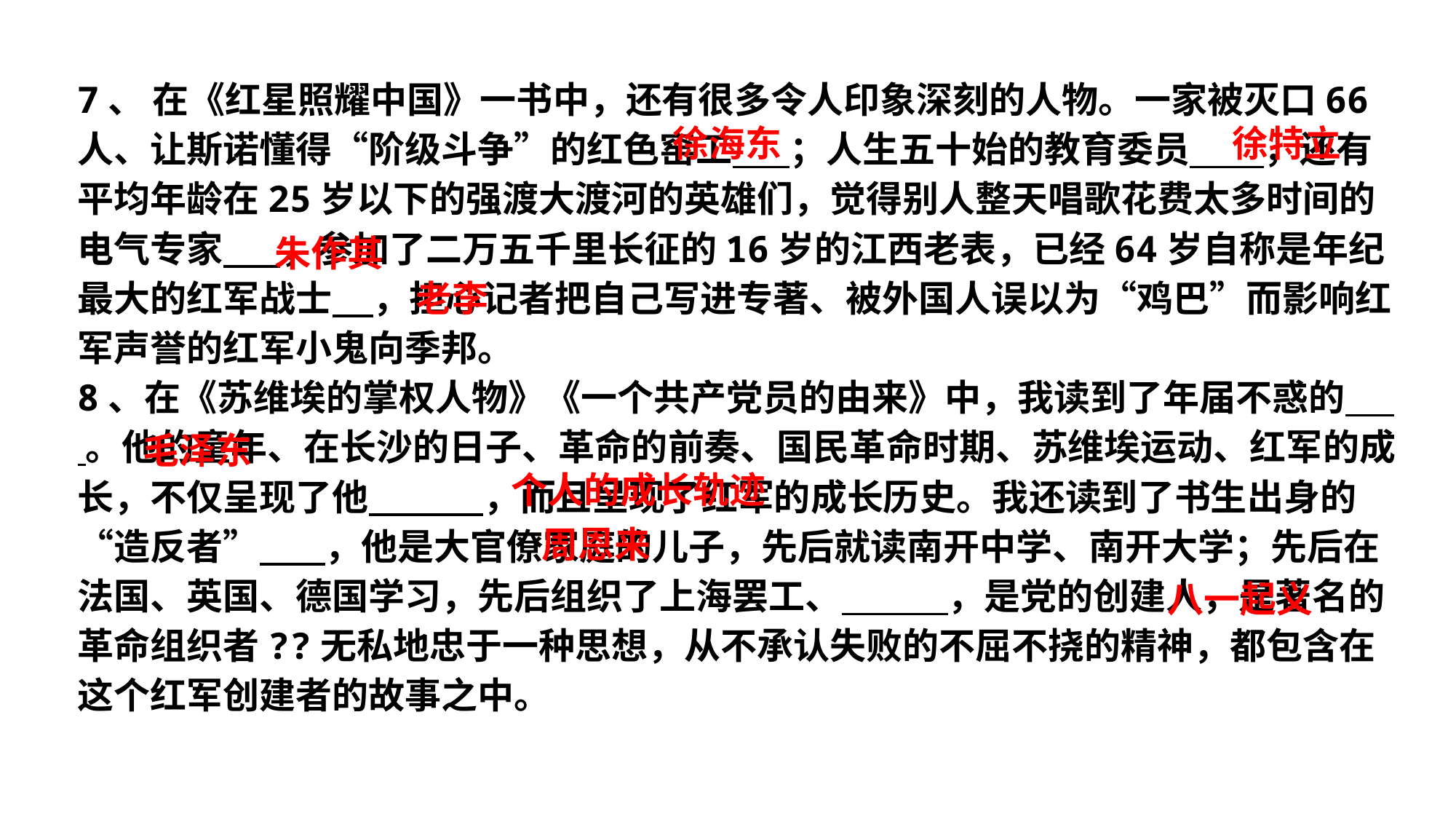

7、 在《红星照耀中国》一书中，还有很多令人印象深刻的人物。一家被灭口66人、让斯诺懂得“阶级斗争”的红色窑工       ；人生五十始的教育委员         ，还有平均年龄在25岁以下的强渡大渡河的英雄们，觉得别人整天唱歌花费太多时间的电气专家       ，参加了二万五千里长征的16岁的江西老表，已经64岁自称是年纪最大的红军战士     ，担心记者把自己写进专著、被外国人误以为“鸡巴”而影响红军声誉的红军小鬼向季邦。
8、在《苏维埃的掌权人物》《一个共产党员的由来》中，我读到了年届不惑的        。他的童年、在长沙的日子、革命的前奏、国民革命时期、苏维埃运动、红军的成长，不仅呈现了他              ，而且呈现了红军的成长历史。我还读到了书生出身的“造反者”        ，他是大官僚家庭的儿子，先后就读南开中学、南开大学；先后在法国、英国、德国学习，先后组织了上海罢工、             ，是党的创建人，是著名的革命组织者??无私地忠于一种思想，从不承认失败的不屈不挠的精神，都包含在这个红军创建者的故事之中。
徐海东
徐特立
朱作其
老李
毛泽东
个人的成长轨迹
周恩来
八一起义